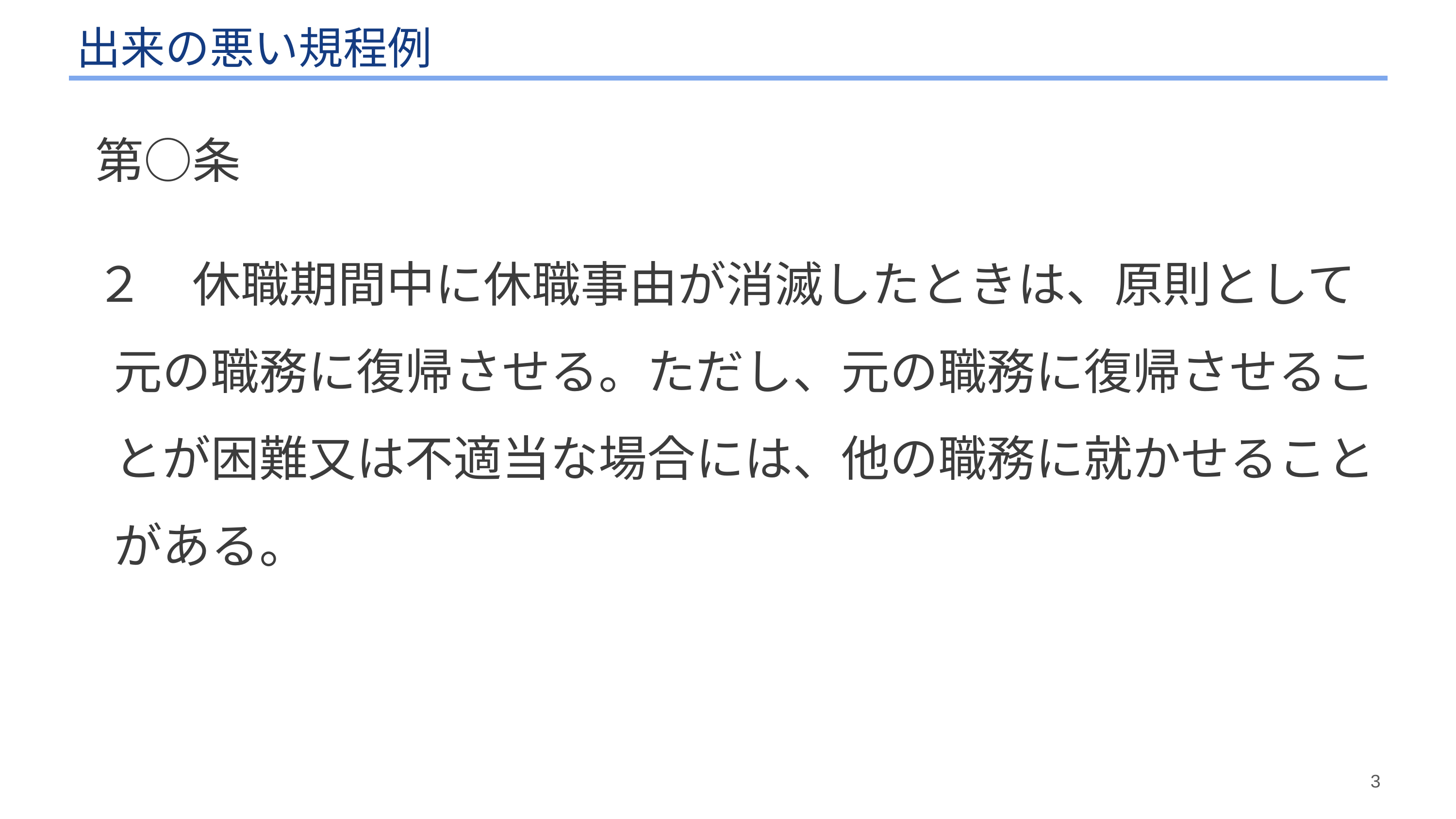

# 出来の悪い規程例
第○条
２　休職期間中に休職事由が消滅したときは、原則として元の職務に復帰させる。ただし、元の職務に復帰させることが困難又は不適当な場合には、他の職務に就かせることがある。

3